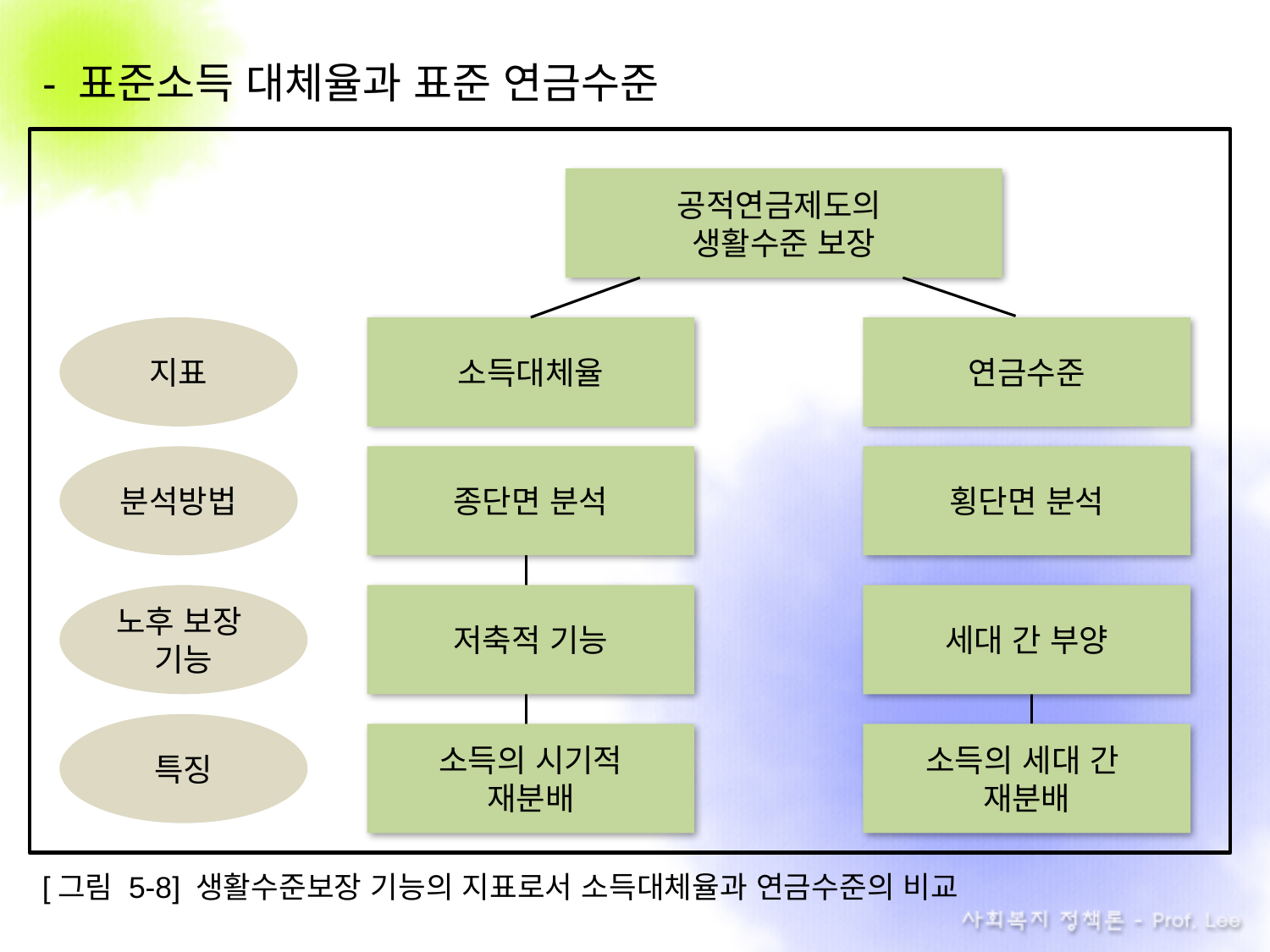

- 표준소득 대체율과 표준 연금수준

공적연금제도의
생활수준 보장
지표
소득대체율
연금수준
분석방법
종단면 분석
횡단면 분석
노후 보장
기능
저축적 기능
세대 간 부양
특징
소득의 시기적
재분배
소득의 세대 간
재분배
[그림 5-8] 생활수준보장 기능의 지표로서 소득대체율과 연금수준의 비교